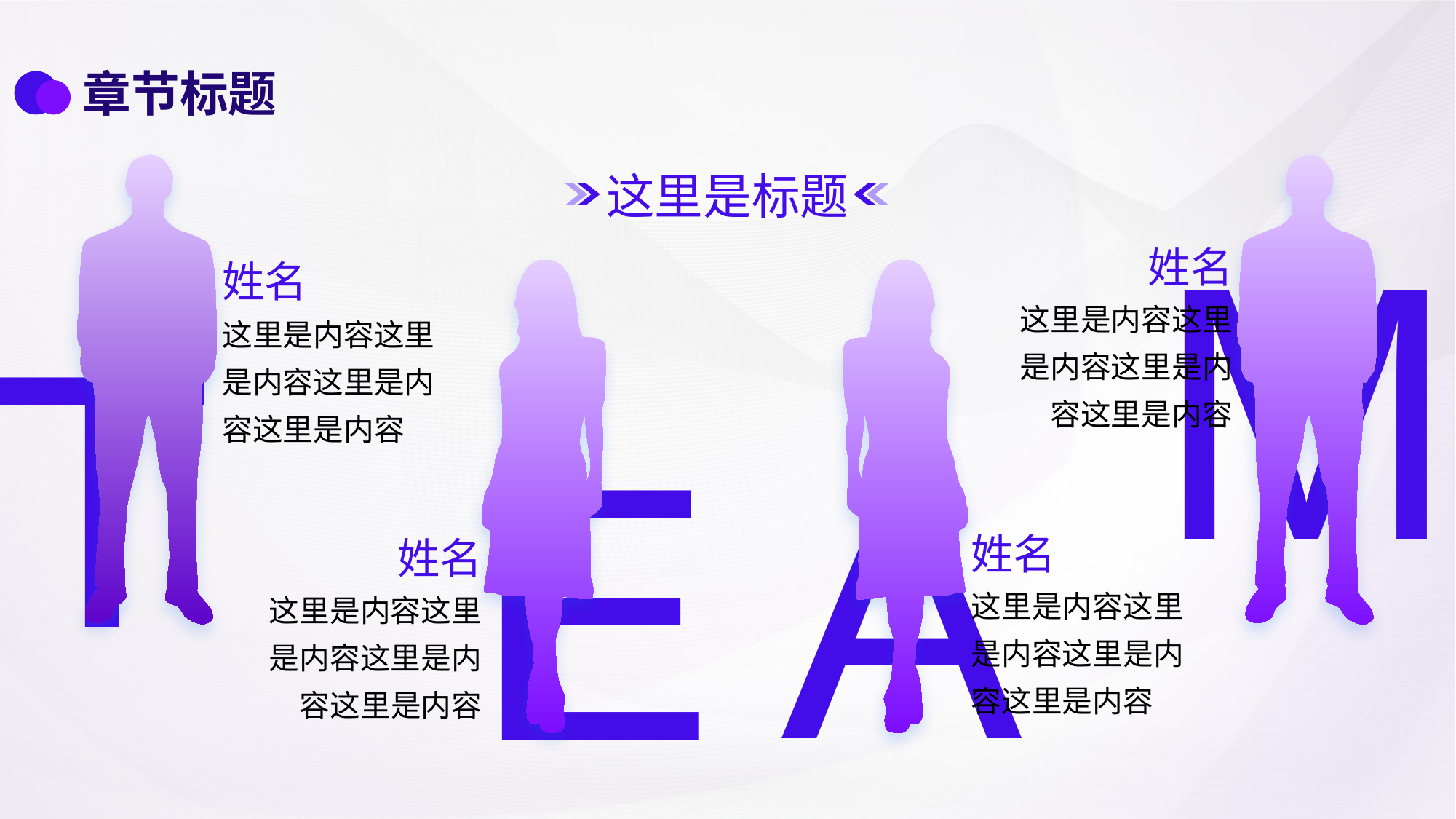

章节标题

这里是标题
M

姓名

姓名
T
这里是内容这里
是内容这里是内
容这里是内容
这里是内容这里
是内容这里是内
容这里是内容
A
E
姓名
姓名
这里是内容这里
是内容这里是内
容这里是内容
这里是内容这里
是内容这里是内
容这里是内容